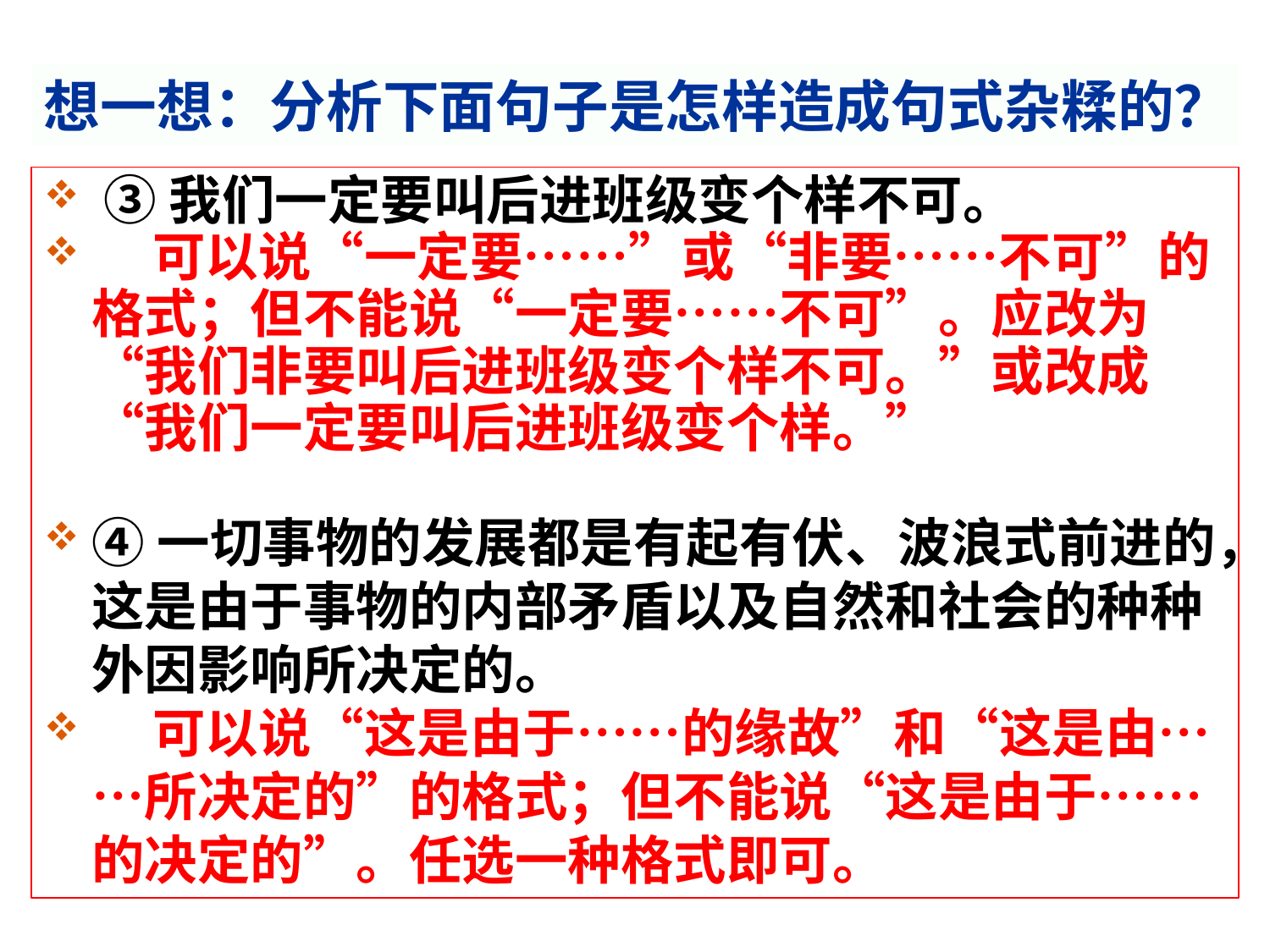

# 想一想：分析下面句子是怎样造成句式杂糅的？
 ③我们一定要叫后进班级变个样不可。
    可以说“一定要……”或“非要……不可”的格式；但不能说“一定要……不可”。应改为“我们非要叫后进班级变个样不可。”或改成“我们一定要叫后进班级变个样。”

④一切事物的发展都是有起有伏、波浪式前进的，这是由于事物的内部矛盾以及自然和社会的种种外因影响所决定的。
    可以说“这是由于……的缘故”和“这是由……所决定的”的格式；但不能说“这是由于……的决定的”。任选一种格式即可。